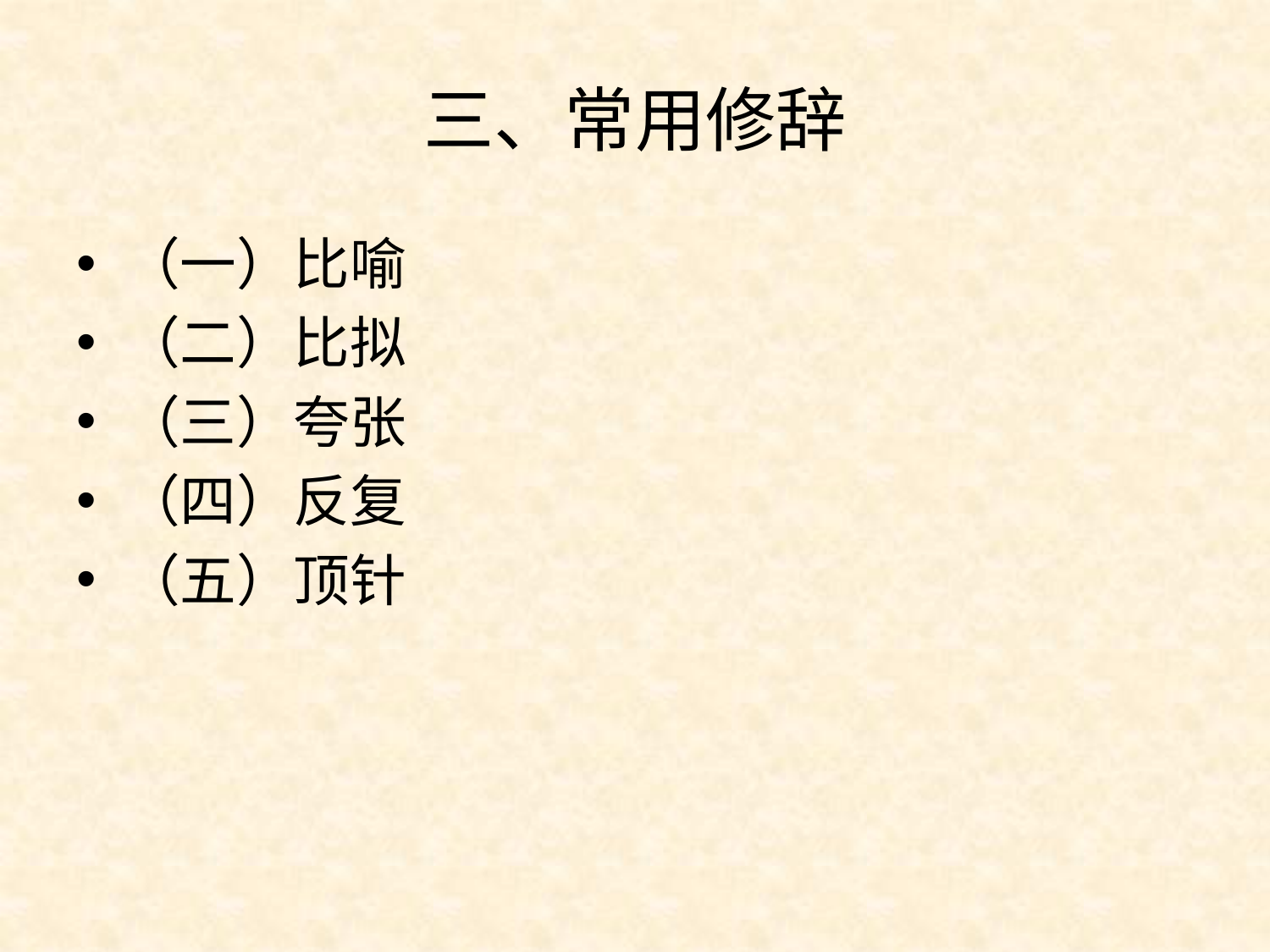

# 三、常用修辞
（一）比喻
（二）比拟
（三）夸张
（四）反复
（五）顶针